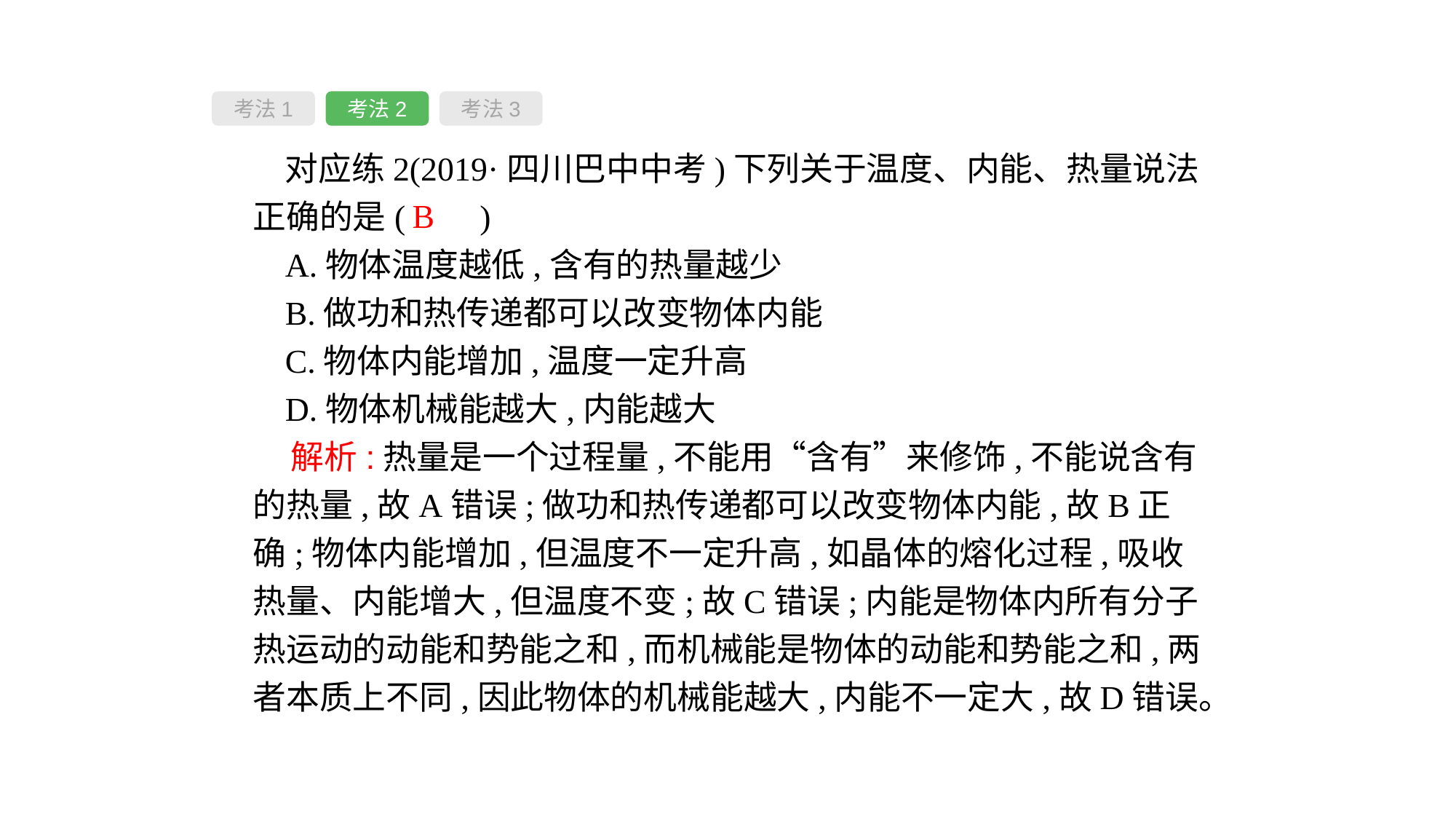

考法1
考法2
考法3
对应练2(2019·四川巴中中考)下列关于温度、内能、热量说法正确的是(   　)
A.物体温度越低,含有的热量越少
B.做功和热传递都可以改变物体内能
C.物体内能增加,温度一定升高
D.物体机械能越大,内能越大
B
    解析:热量是一个过程量,不能用“含有”来修饰,不能说含有的热量,故A错误;做功和热传递都可以改变物体内能,故B正确;物体内能增加,但温度不一定升高,如晶体的熔化过程,吸收热量、内能增大,但温度不变;故C错误;内能是物体内所有分子热运动的动能和势能之和,而机械能是物体的动能和势能之和,两者本质上不同,因此物体的机械能越大,内能不一定大,故D错误。